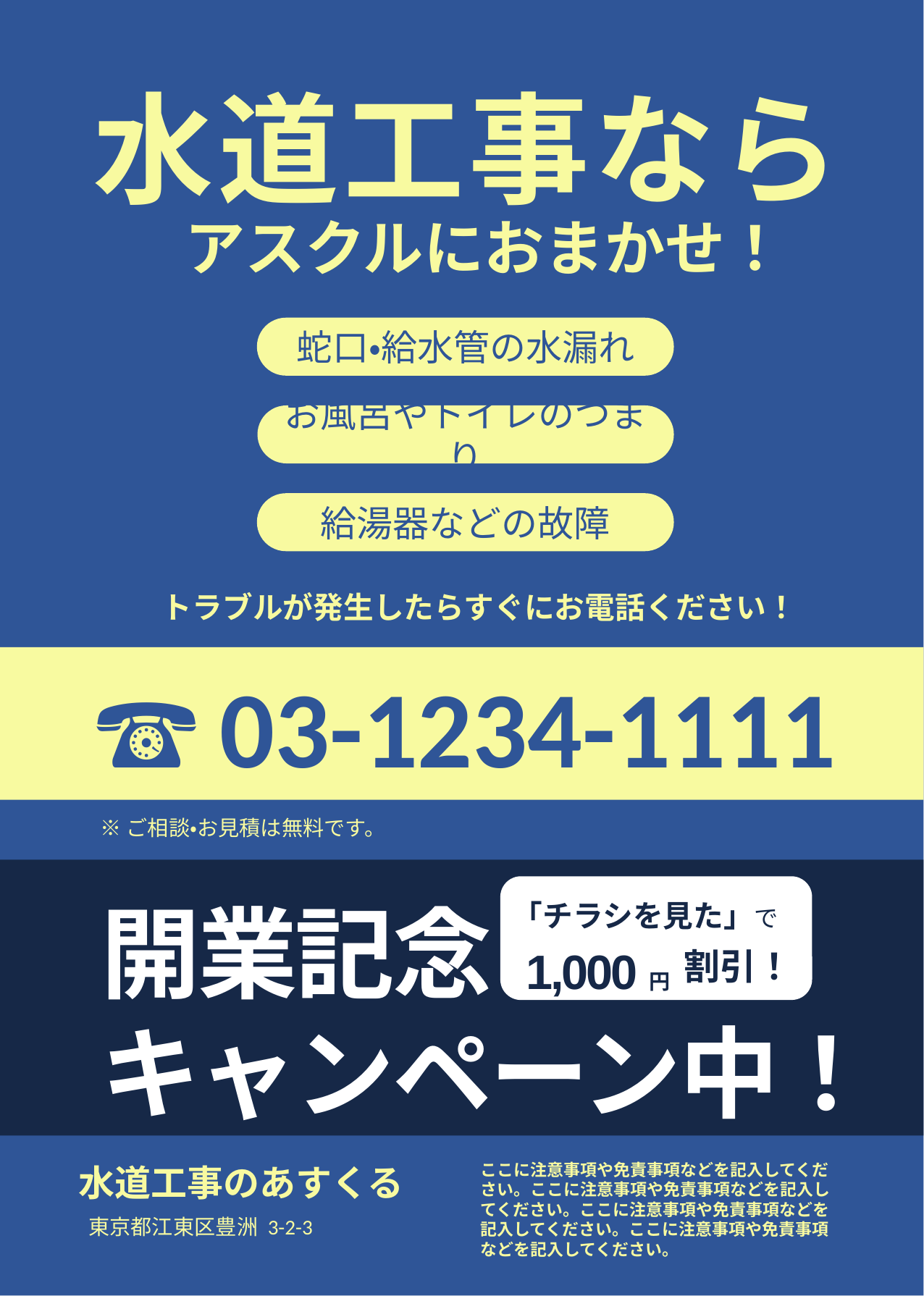

水道工事なら
アスクルにおまかせ！
蛇口・給水管の水漏れ
お風呂やトイレのつまり
給湯器などの故障
トラブルが発生したらすぐにお電話ください！

☎ 03-1234-1111
※ご相談・お見積は無料です。

開業記念
キャンペーン中！
「チラシを見た」で
1,000円
割引！
ここに注意事項や免責事項などを記入してください。ここに注意事項や免責事項などを記入してください。ここに注意事項や免責事項などを記入してください。ここに注意事項や免責事項などを記入してください。
水道工事のあすくる
東京都江東区豊洲 3-2-3